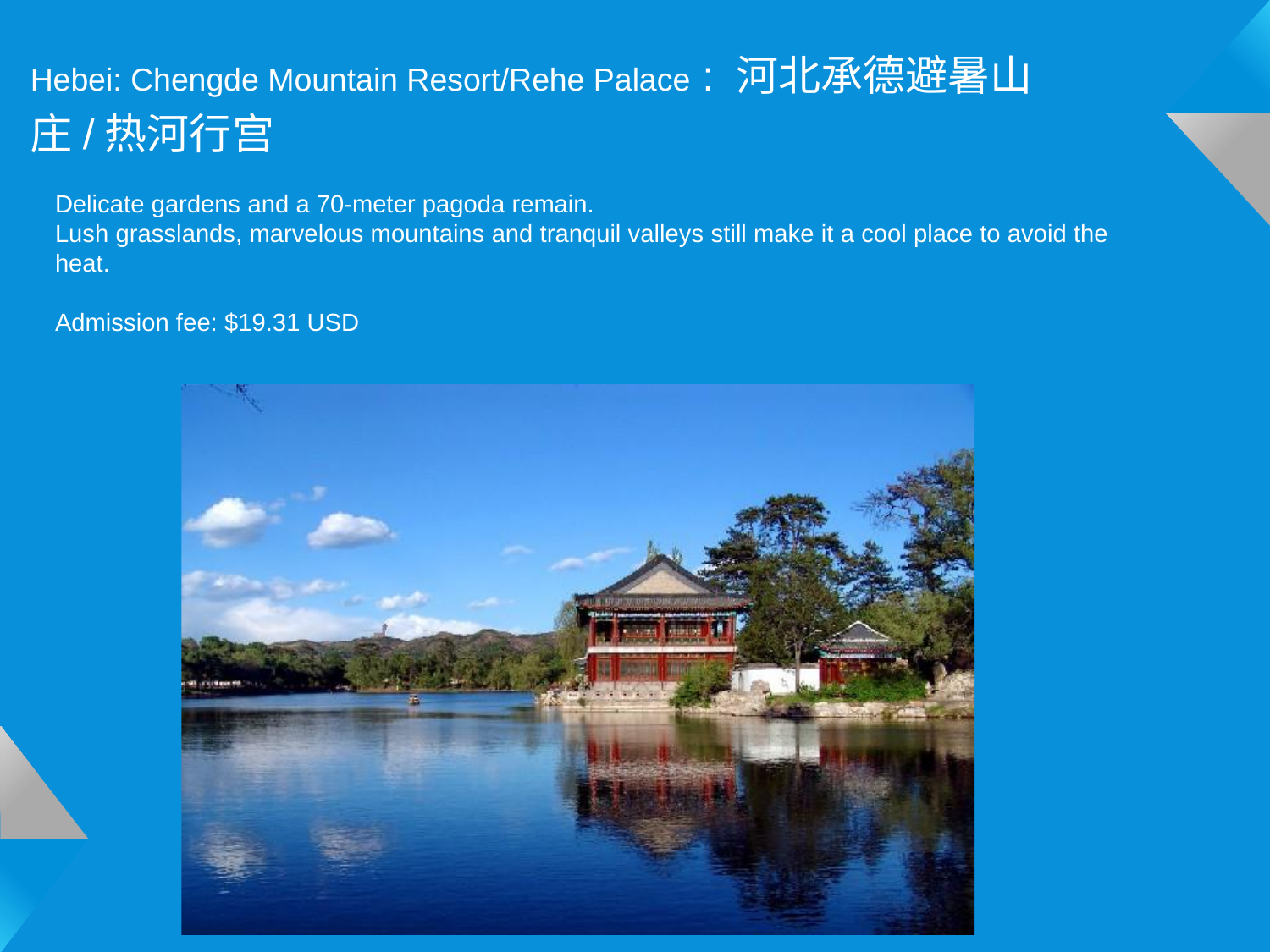

Hebei: Chengde Mountain Resort/Rehe Palace : 河北承德避暑山庄/热河行宫
Delicate gardens and a 70-meter pagoda remain.
Lush grasslands, marvelous mountains and tranquil valleys still make it a cool place to avoid the heat.

Admission fee: $19.31 USD